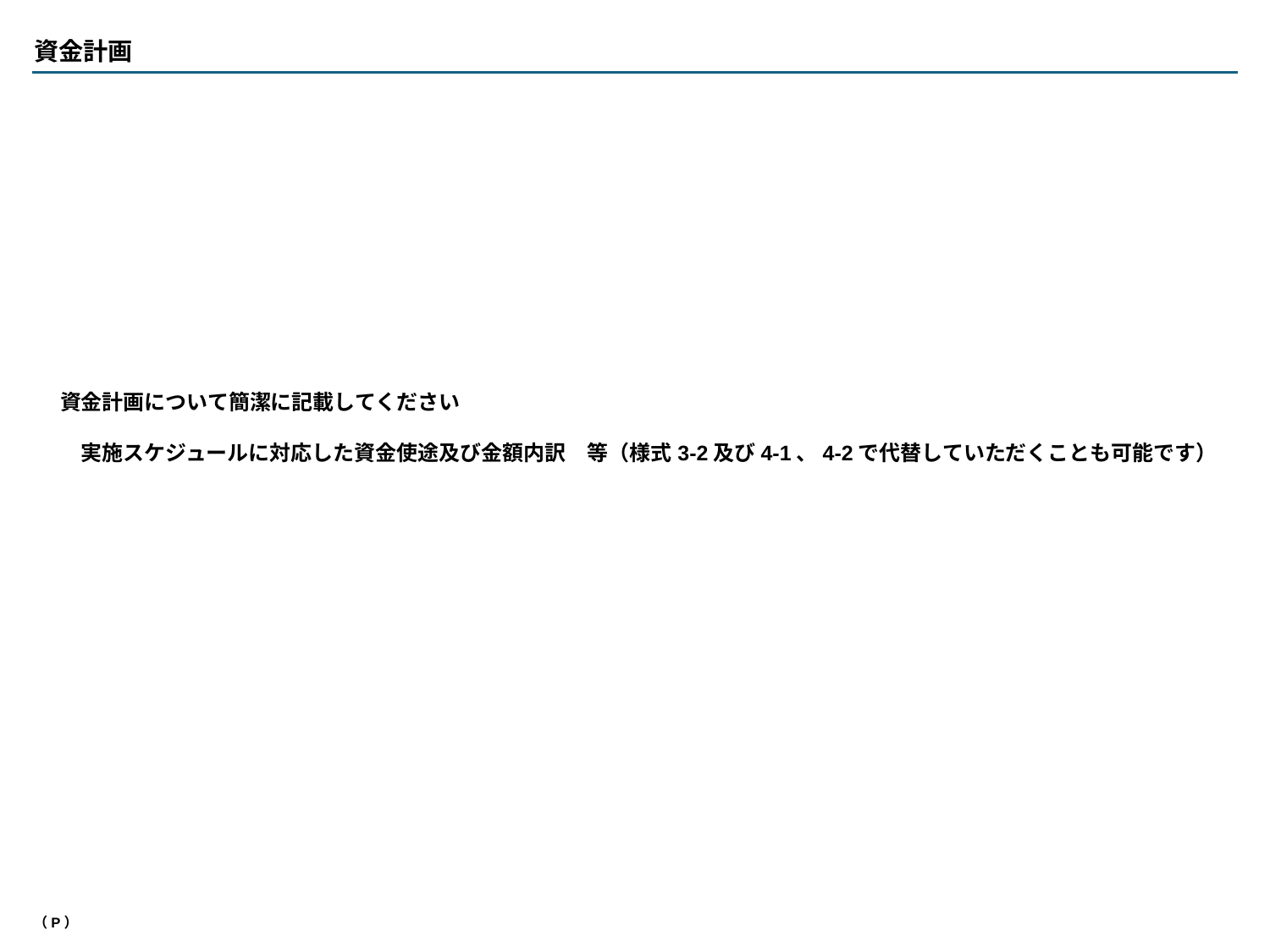

資金計画
資金計画について簡潔に記載してください

　実施スケジュールに対応した資金使途及び金額内訳　等（様式3-2及び4-1、4-2で代替していただくことも可能です）
（P）